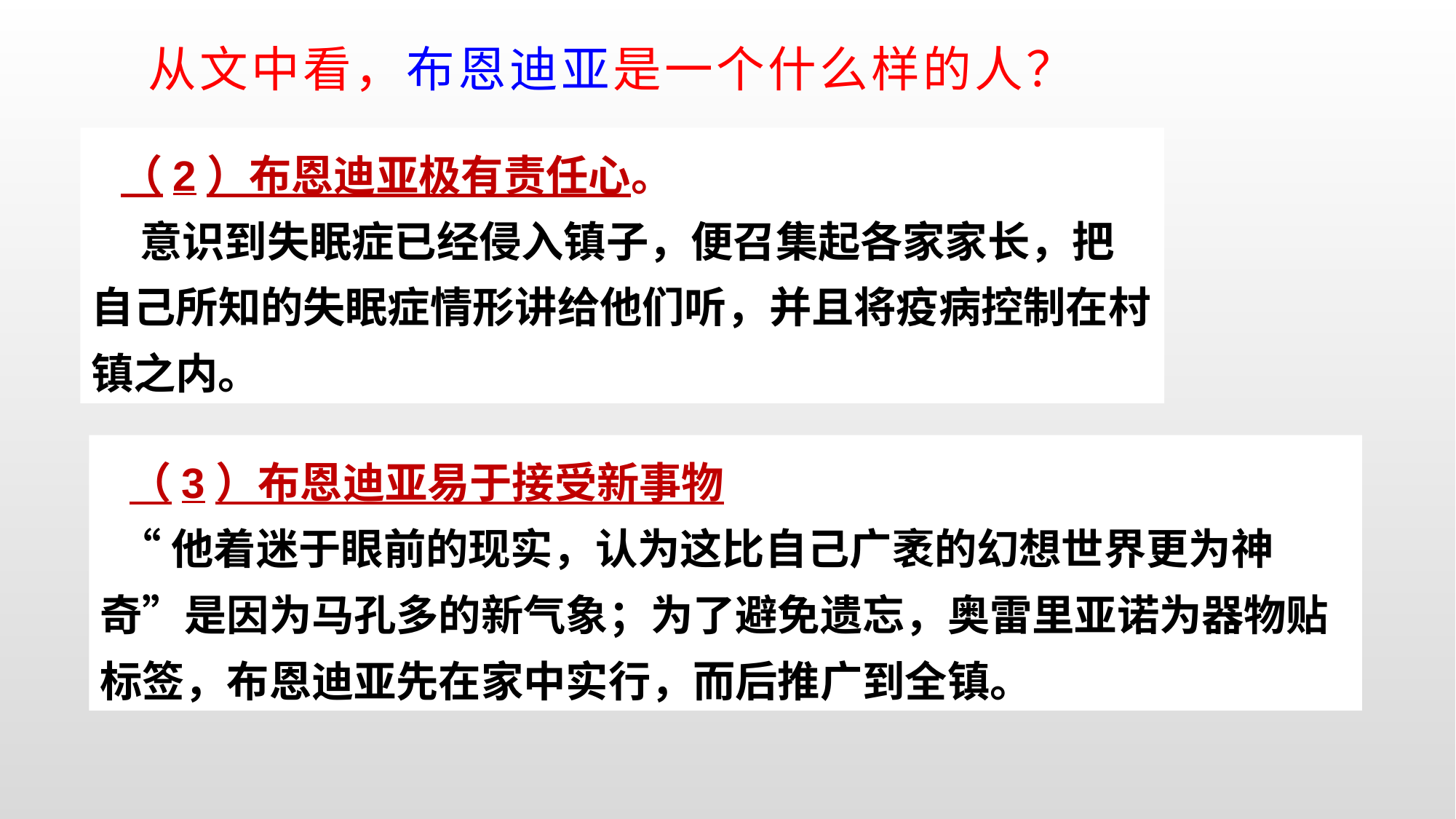

从文中看，布恩迪亚是一个什么样的人？
  （2）布恩迪亚极有责任心。
    意识到失眠症已经侵入镇子，便召集起各家家长，把自己所知的失眠症情形讲给他们听，并且将疫病控制在村镇之内。
  （3）布恩迪亚易于接受新事物
  “他着迷于眼前的现实，认为这比自己广袤的幻想世界更为神奇”是因为马孔多的新气象；为了避免遗忘，奥雷里亚诺为器物贴标签，布恩迪亚先在家中实行，而后推广到全镇。